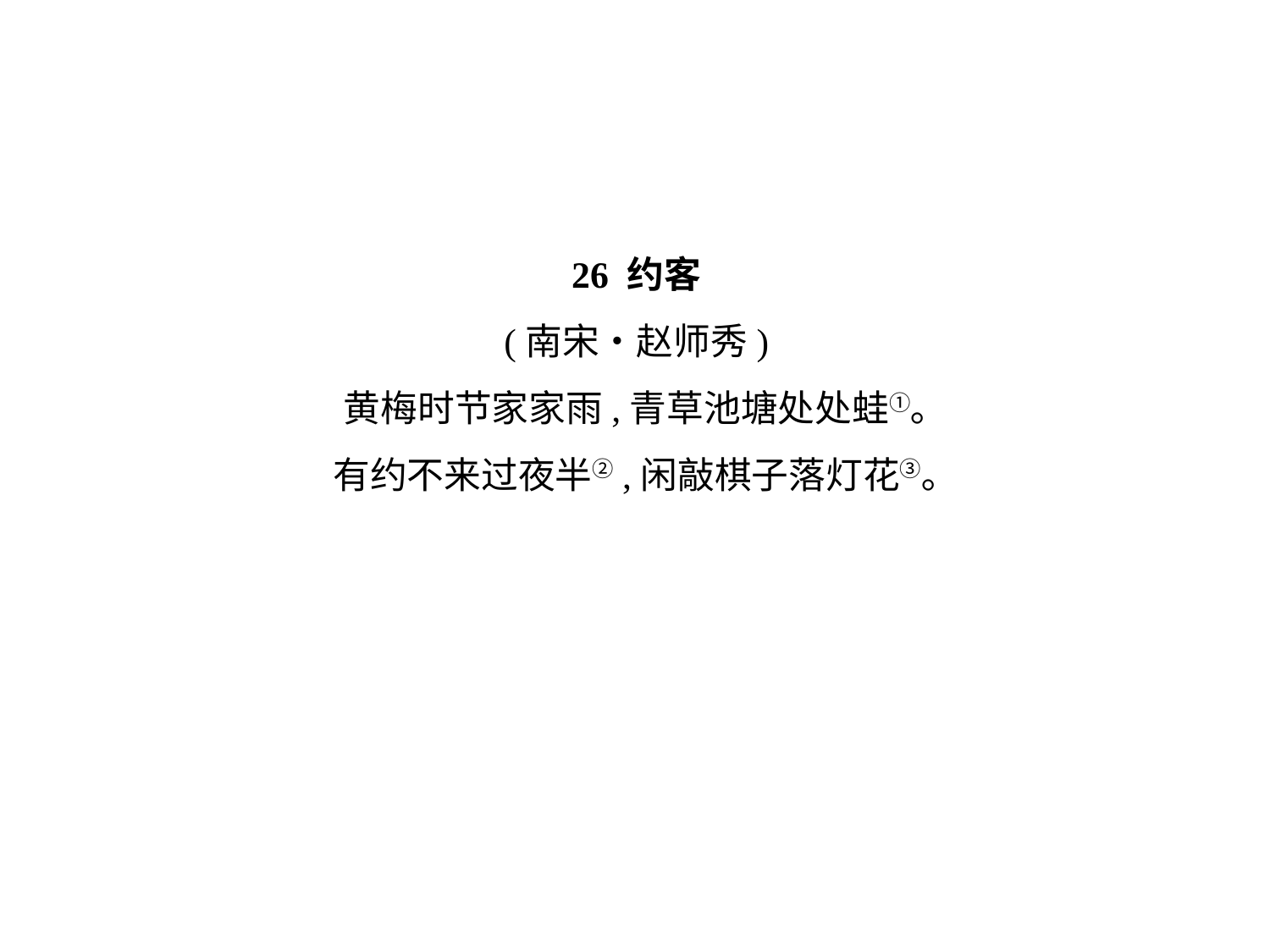

26 约客
(南宋•赵师秀)
黄梅时节家家雨,青草池塘处处蛙①｡
有约不来过夜半②,闲敲棋子落灯花③｡